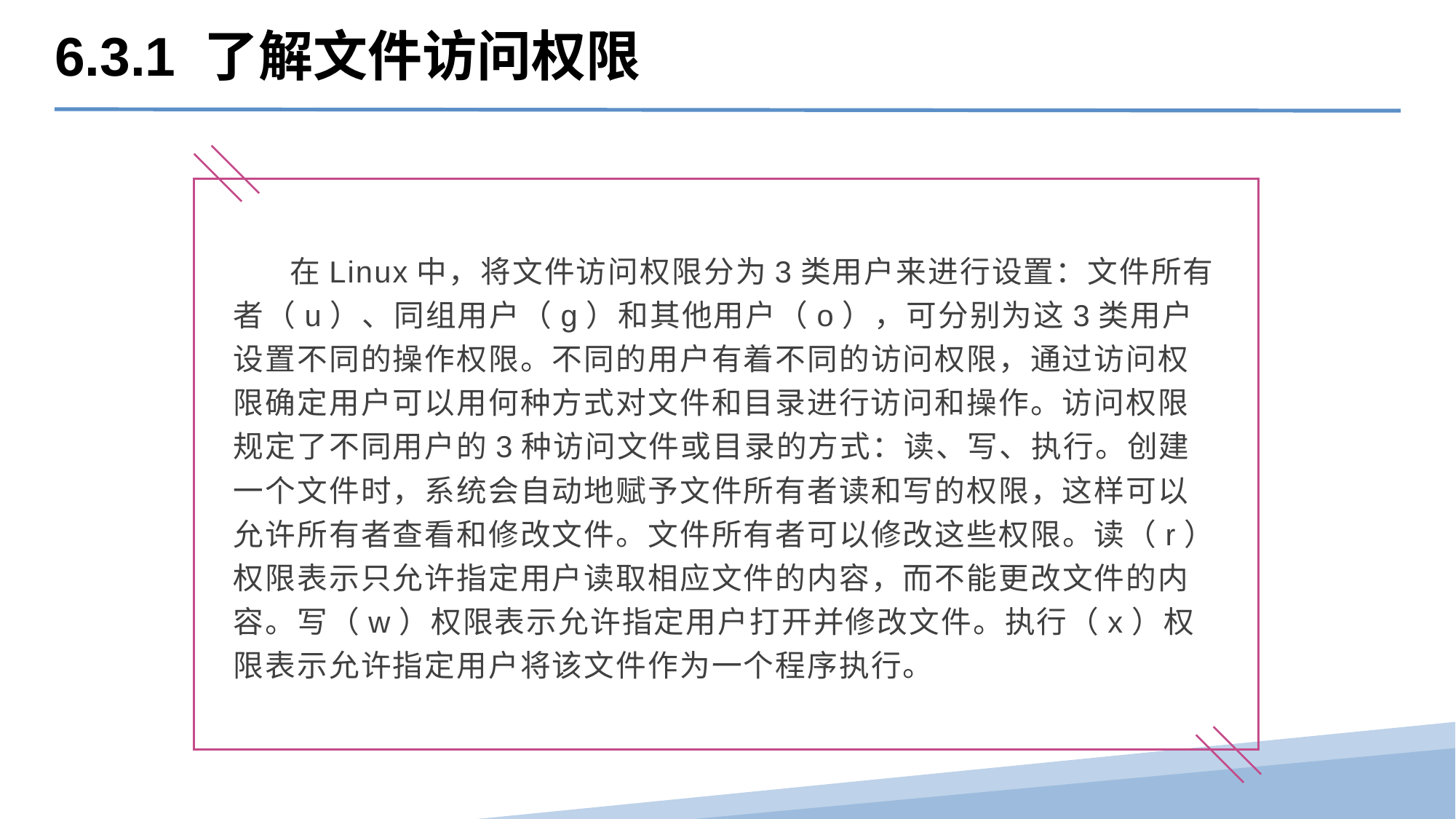

6.3.1 了解文件访问权限

      在Linux中，将文件访问权限分为3类用户来进行设置：文件所有者（u）、同组用户（g）和其他用户（o），可分别为这3类用户设置不同的操作权限。不同的用户有着不同的访问权限，通过访问权限确定用户可以用何种方式对文件和目录进行访问和操作。访问权限规定了不同用户的3种访问文件或目录的方式：读、写、执行。创建一个文件时，系统会自动地赋予文件所有者读和写的权限，这样可以允许所有者查看和修改文件。文件所有者可以修改这些权限。读（r）权限表示只允许指定用户读取相应文件的内容，而不能更改文件的内容。写（w）权限表示允许指定用户打开并修改文件。执行（x）权限表示允许指定用户将该文件作为一个程序执行。